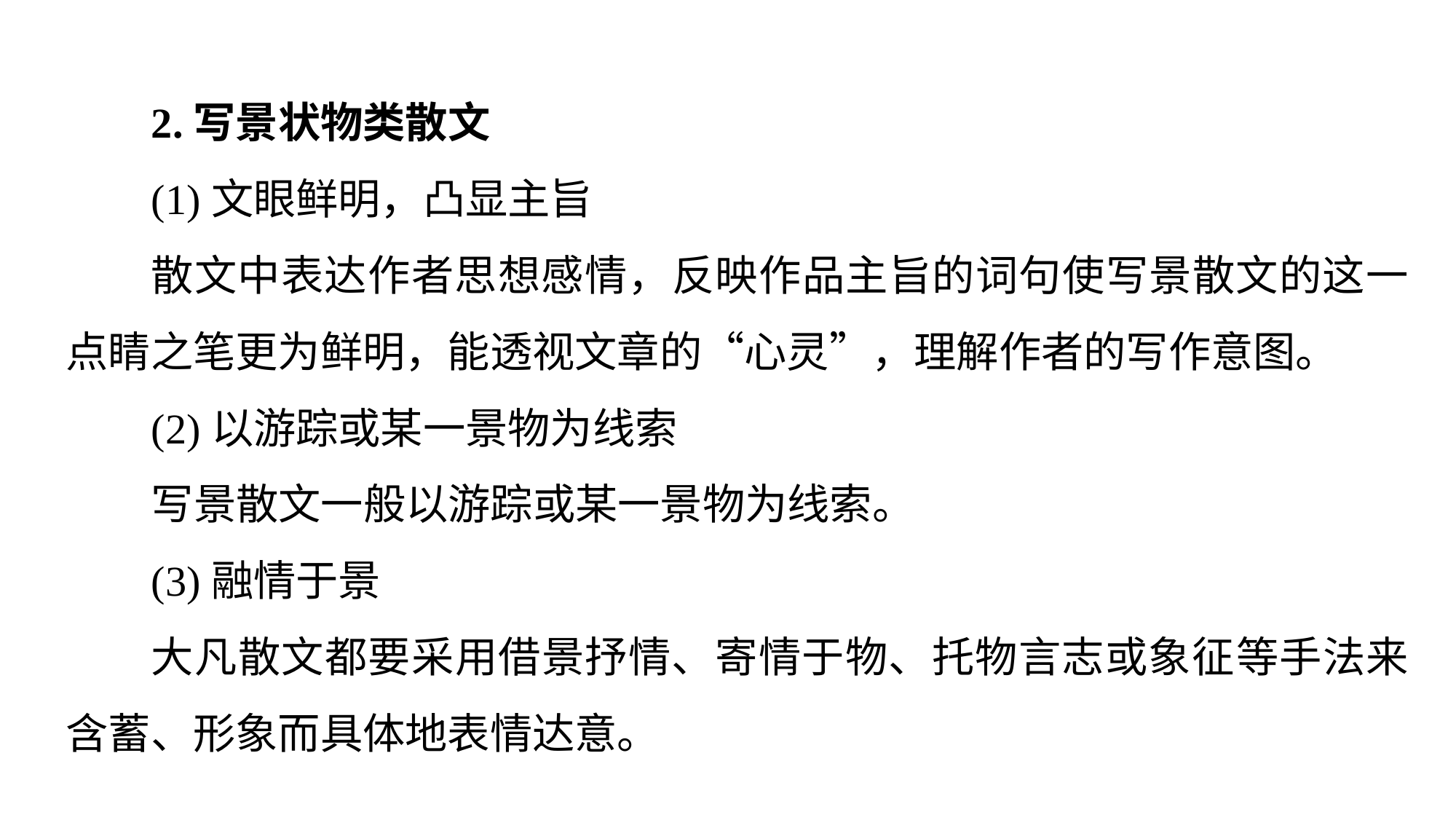

2.写景状物类散文
(1)文眼鲜明，凸显主旨
散文中表达作者思想感情，反映作品主旨的词句使写景散文的这一点睛之笔更为鲜明，能透视文章的“心灵”，理解作者的写作意图。
(2)以游踪或某一景物为线索
写景散文一般以游踪或某一景物为线索。
(3)融情于景
大凡散文都要采用借景抒情、寄情于物、托物言志或象征等手法来含蓄、形象而具体地表情达意。